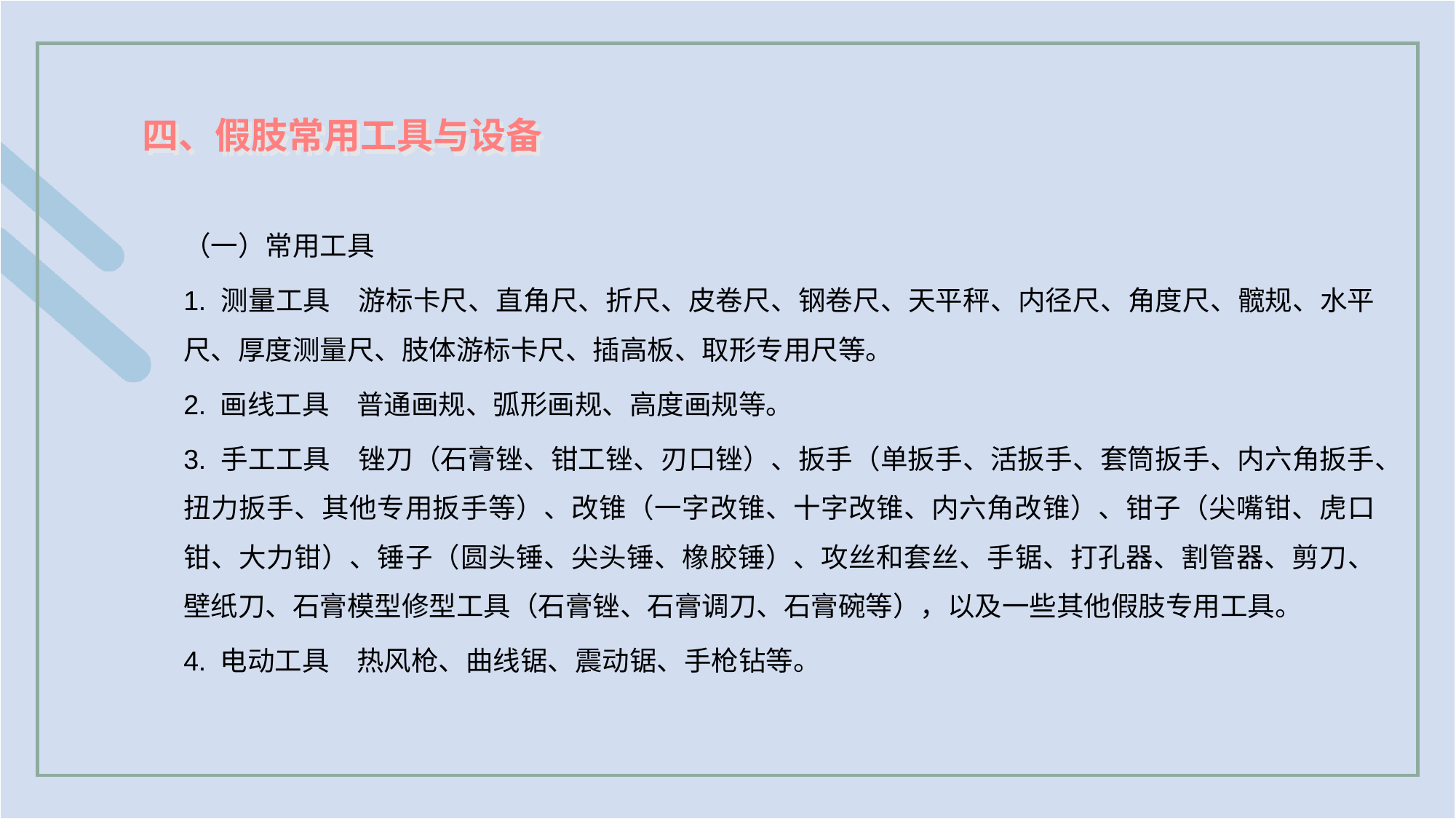

四、假肢常用工具与设备
（一）常用工具
1. 测量工具　游标卡尺、直角尺、折尺、皮卷尺、钢卷尺、天平秤、内径尺、角度尺、髋规、水平尺、厚度测量尺、肢体游标卡尺、插高板、取形专用尺等。
2. 画线工具　普通画规、弧形画规、高度画规等。
3. 手工工具　锉刀（石膏锉、钳工锉、刃口锉）、扳手（单扳手、活扳手、套筒扳手、内六角扳手、扭力扳手、其他专用扳手等）、改锥（一字改锥、十字改锥、内六角改锥）、钳子（尖嘴钳、虎口钳、大力钳）、锤子（圆头锤、尖头锤、橡胶锤）、攻丝和套丝、手锯、打孔器、割管器、剪刀、壁纸刀、石膏模型修型工具（石膏锉、石膏调刀、石膏碗等），以及一些其他假肢专用工具。
4. 电动工具　热风枪、曲线锯、震动锯、手枪钻等。